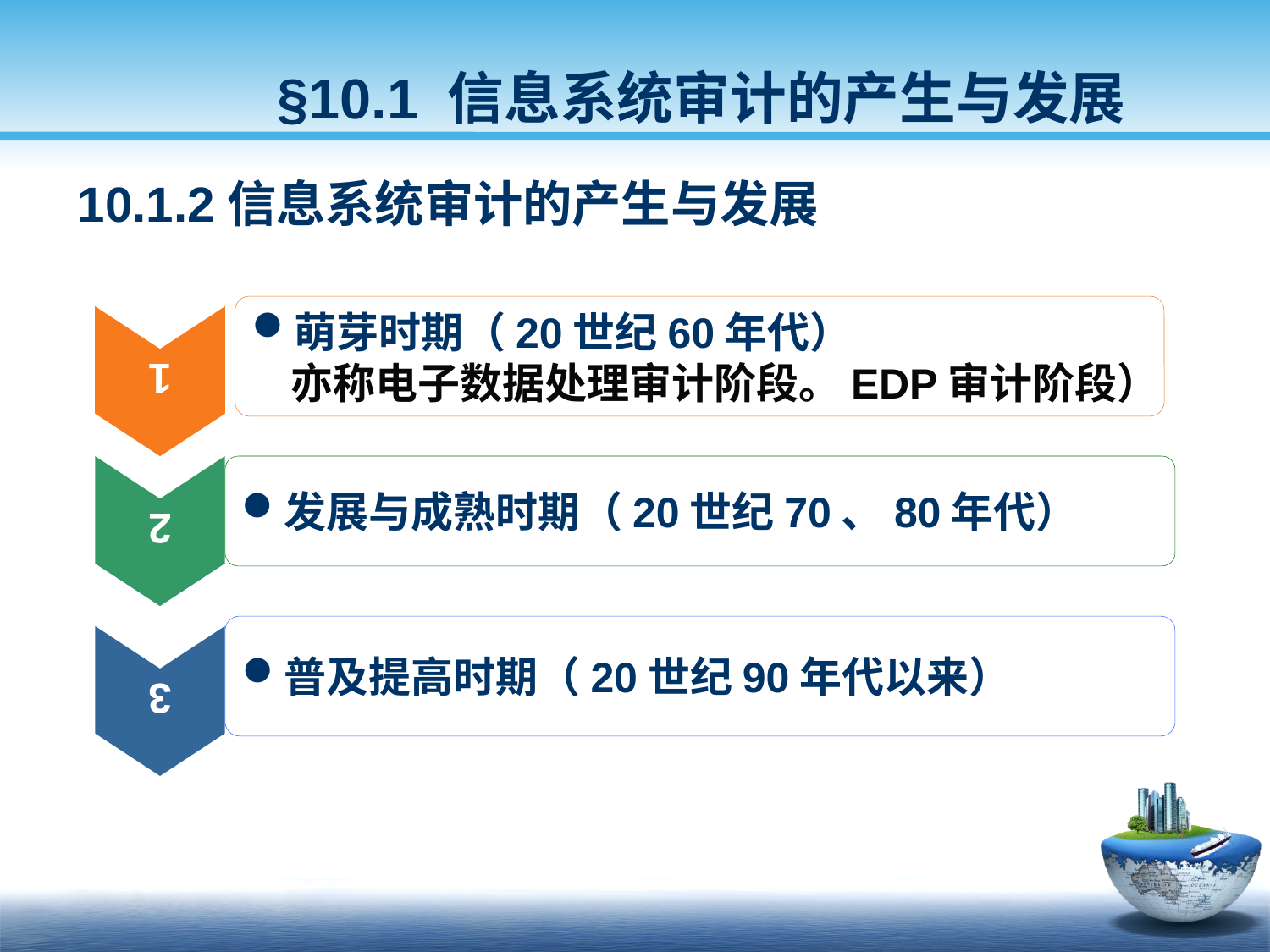

§10.1 信息系统审计的产生与发展
10.1.2信息系统审计的产生与发展
萌芽时期（20世纪60年代）
   亦称电子数据处理审计阶段。EDP审计阶段）
1
发展与成熟时期（20世纪70、80年代）
2
普及提高时期（20世纪90年代以来）
3